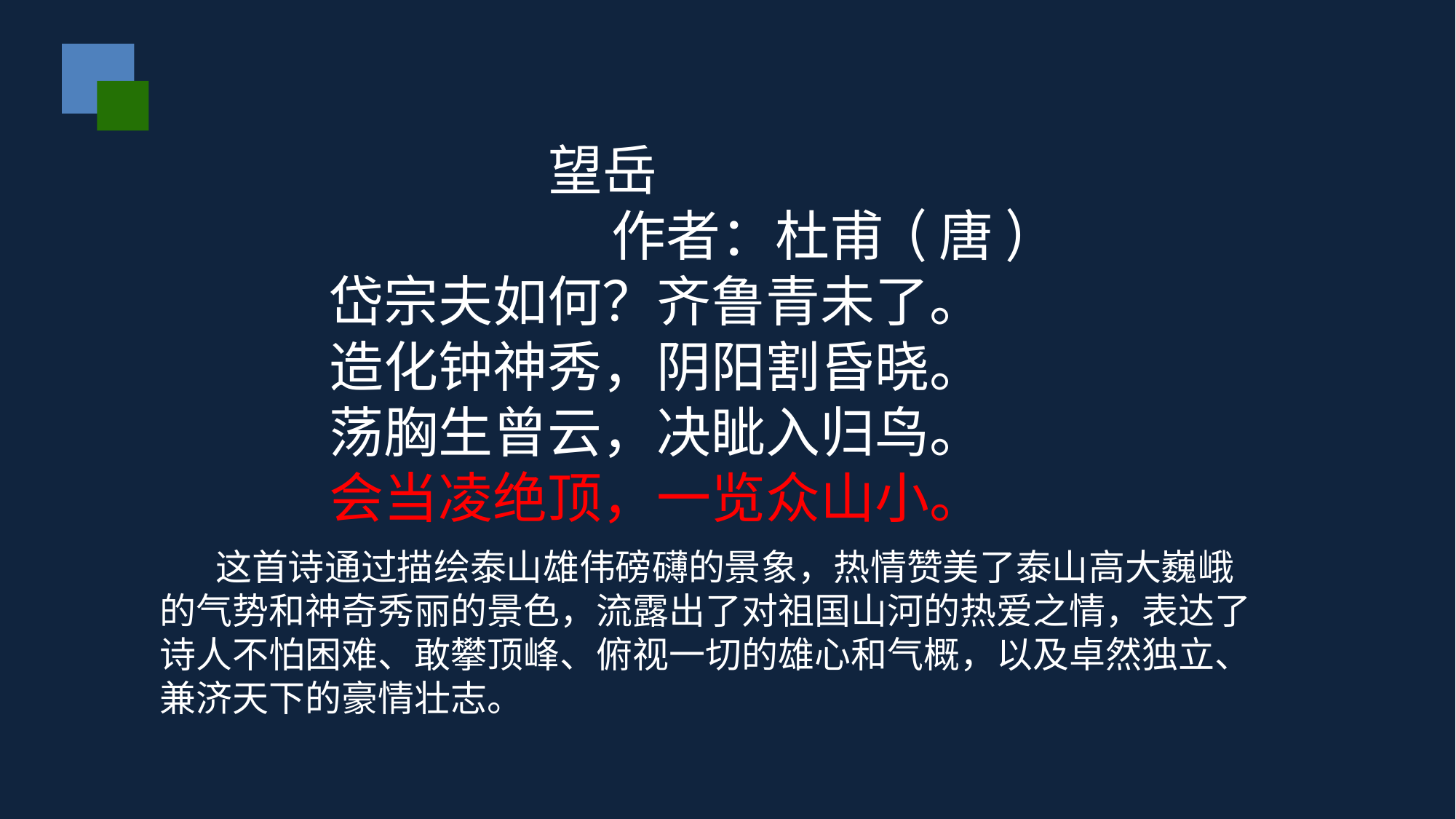

望岳
作者：杜甫 (唐)
           岱宗夫如何？齐鲁青未了。
           造化钟神秀，阴阳割昏晓。
           荡胸生曾云，决眦入归鸟。
           会当凌绝顶，一览众山小。
        这首诗通过描绘泰山雄伟磅礴的景象，热情赞美了泰山高大巍峨的气势和神奇秀丽的景色，流露出了对祖国山河的热爱之情，表达了诗人不怕困难、敢攀顶峰、俯视一切的雄心和气概，以及卓然独立、兼济天下的豪情壮志。